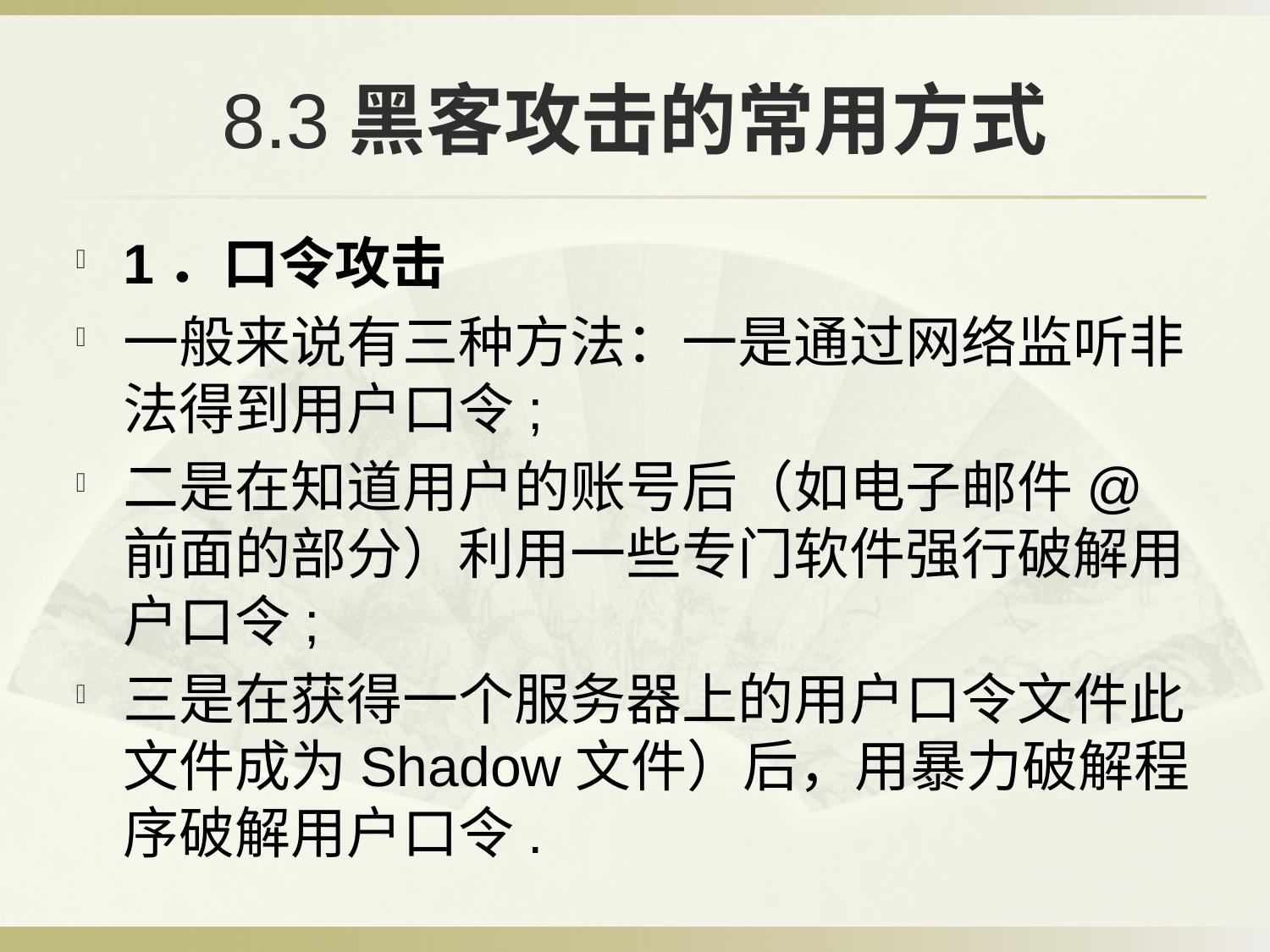

# 8.3黑客攻击的常用方式
1．口令攻击
一般来说有三种方法：一是通过网络监听非法得到用户口令;
二是在知道用户的账号后（如电子邮件@前面的部分）利用一些专门软件强行破解用户口令;
三是在获得一个服务器上的用户口令文件此文件成为Shadow文件）后，用暴力破解程序破解用户口令.